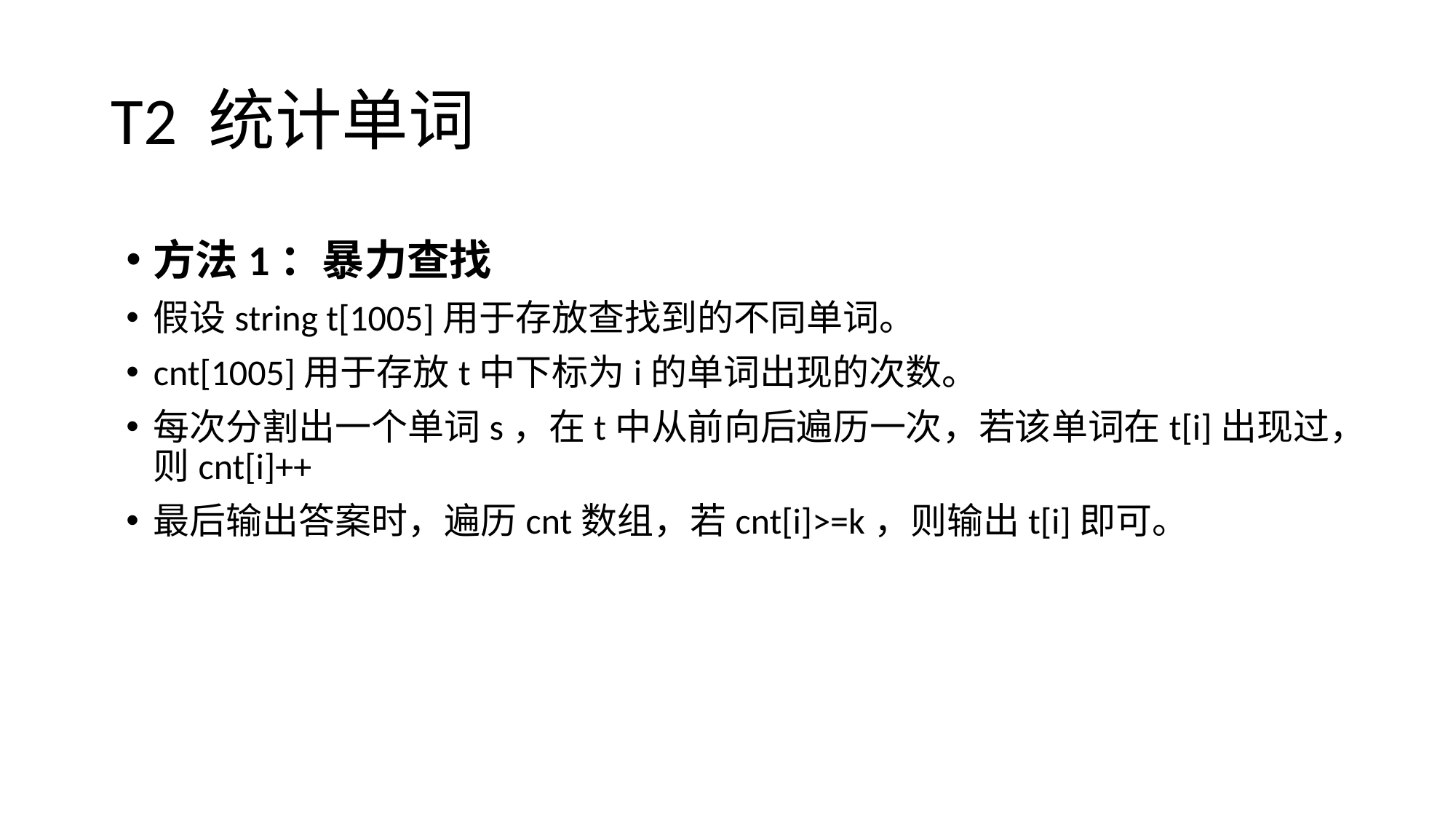

# T2 统计单词
方法1：暴力查找
假设string t[1005]用于存放查找到的不同单词。
cnt[1005]用于存放t中下标为i的单词出现的次数。
每次分割出一个单词s，在t中从前向后遍历一次，若该单词在t[i]出现过，则cnt[i]++
最后输出答案时，遍历cnt数组，若cnt[i]>=k，则输出t[i]即可。